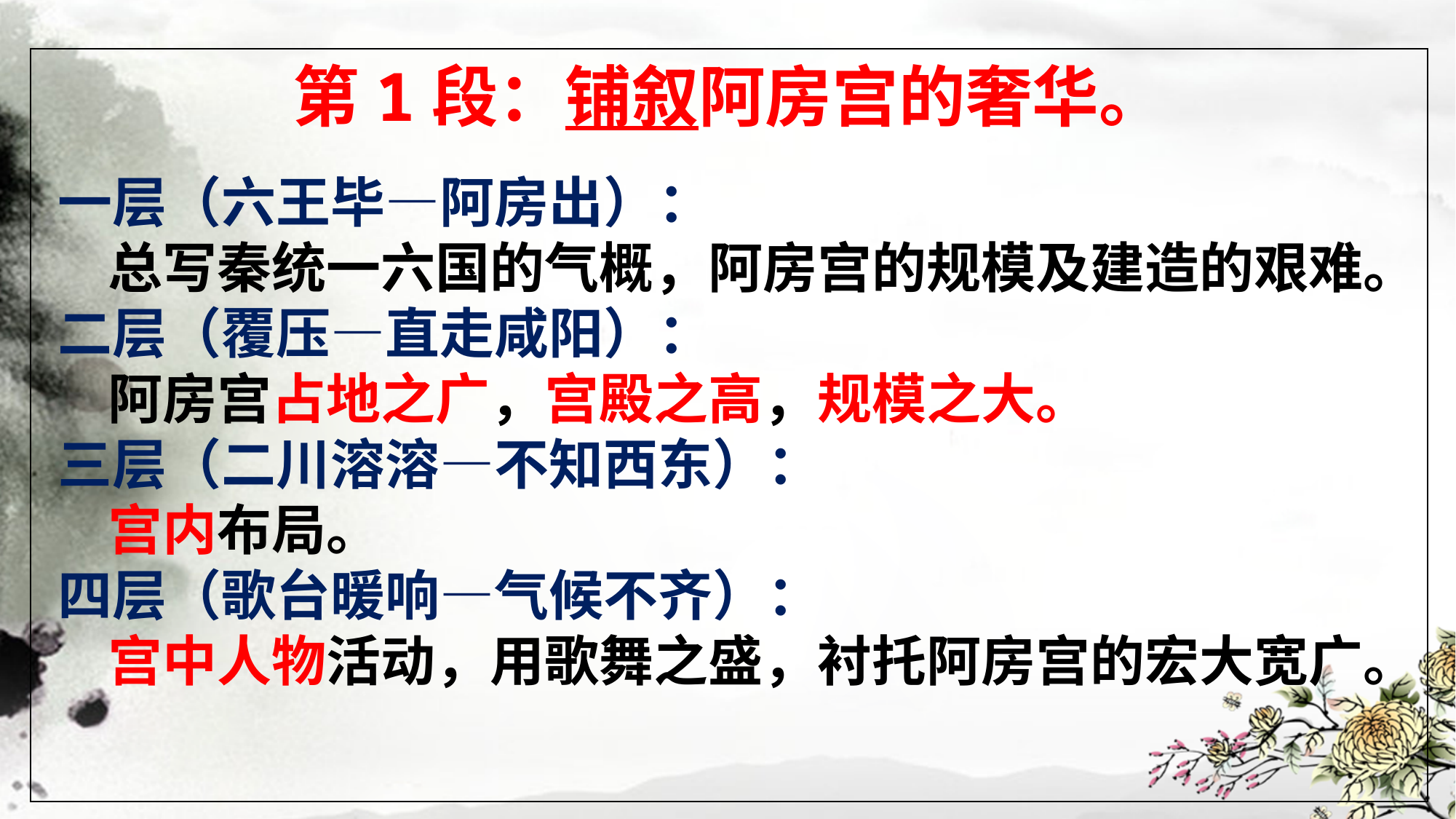

第1段：铺叙阿房宫的奢华。

一层（六王毕—阿房出）：
   总写秦统一六国的气概，阿房宫的规模及建造的艰难。
二层（覆压—直走咸阳）：
   阿房宫占地之广，宫殿之高，规模之大。
三层（二川溶溶—不知西东）：
   宫内布局。
四层（歌台暖响—气候不齐）：
   宫中人物活动，用歌舞之盛，衬托阿房宫的宏大宽广。